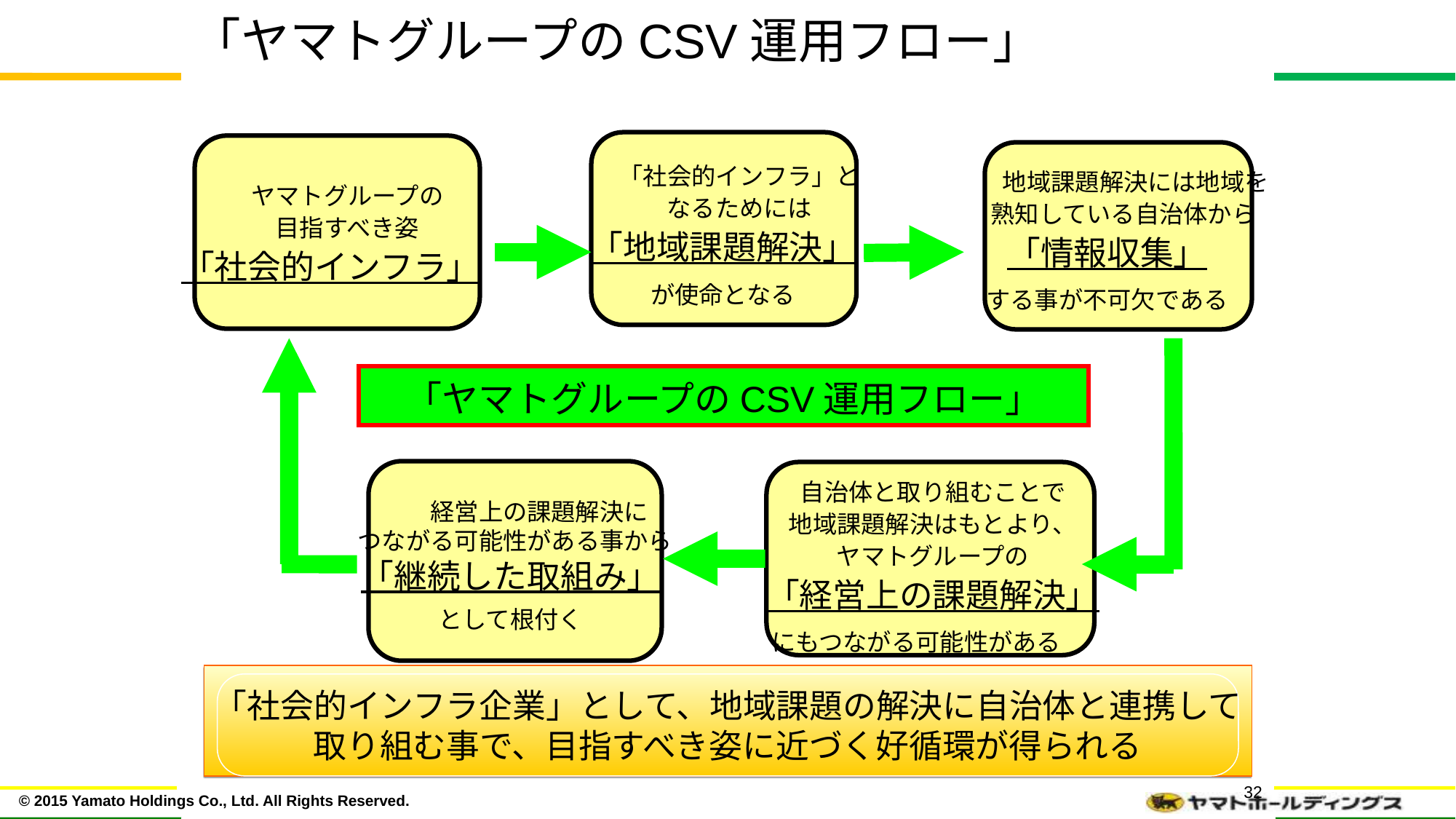

「ヤマトグループのCSV運用フロー」

「社会的インフラ」と
なるためには
「地域課題解決」　
が使命となる
　地域課題解決には地域を
熟知している自治体から
「情報収集」　
する事が不可欠である
ヤマトグループの
目指すべき姿
「社会的インフラ」

　「ヤマトグループのCSV運用フロー」

自治体と取り組むことで
地域課題解決はもとより、
ヤマトグループの
「経営上の課題解決」
にもつながる可能性がある
　経営上の課題解決に
つながる可能性がある事から　
「継続した取組み」　
として根付く

　「社会的インフラ企業」として、地域課題の解決に自治体と連携して
取り組む事で、目指すべき姿に近づく好循環が得られる
32